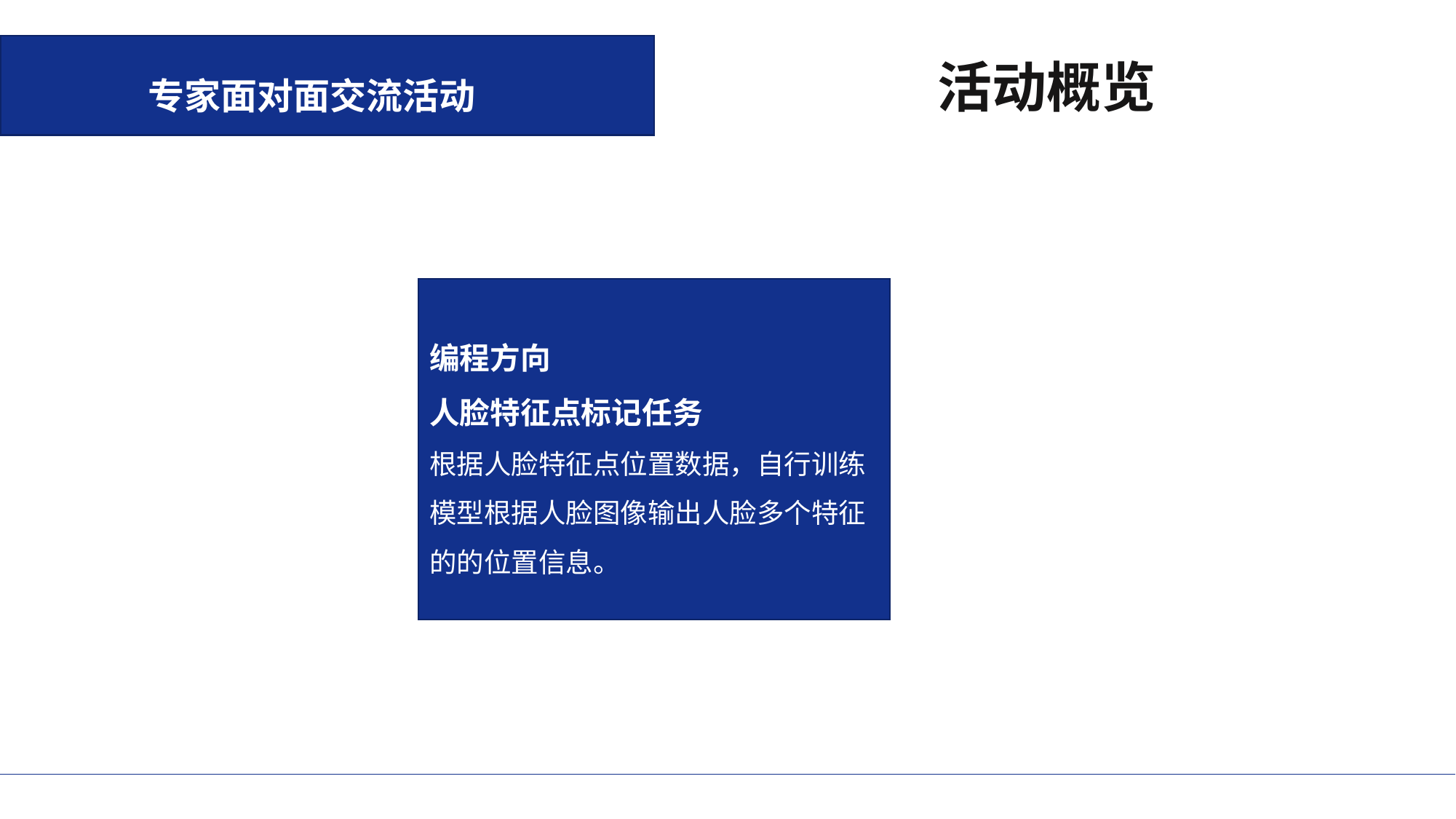

活动概览
专家面对面交流活动
编程方向
人脸特征点标记任务
根据人脸特征点位置数据，自行训练模型根据人脸图像输出人脸多个特征的的位置信息。